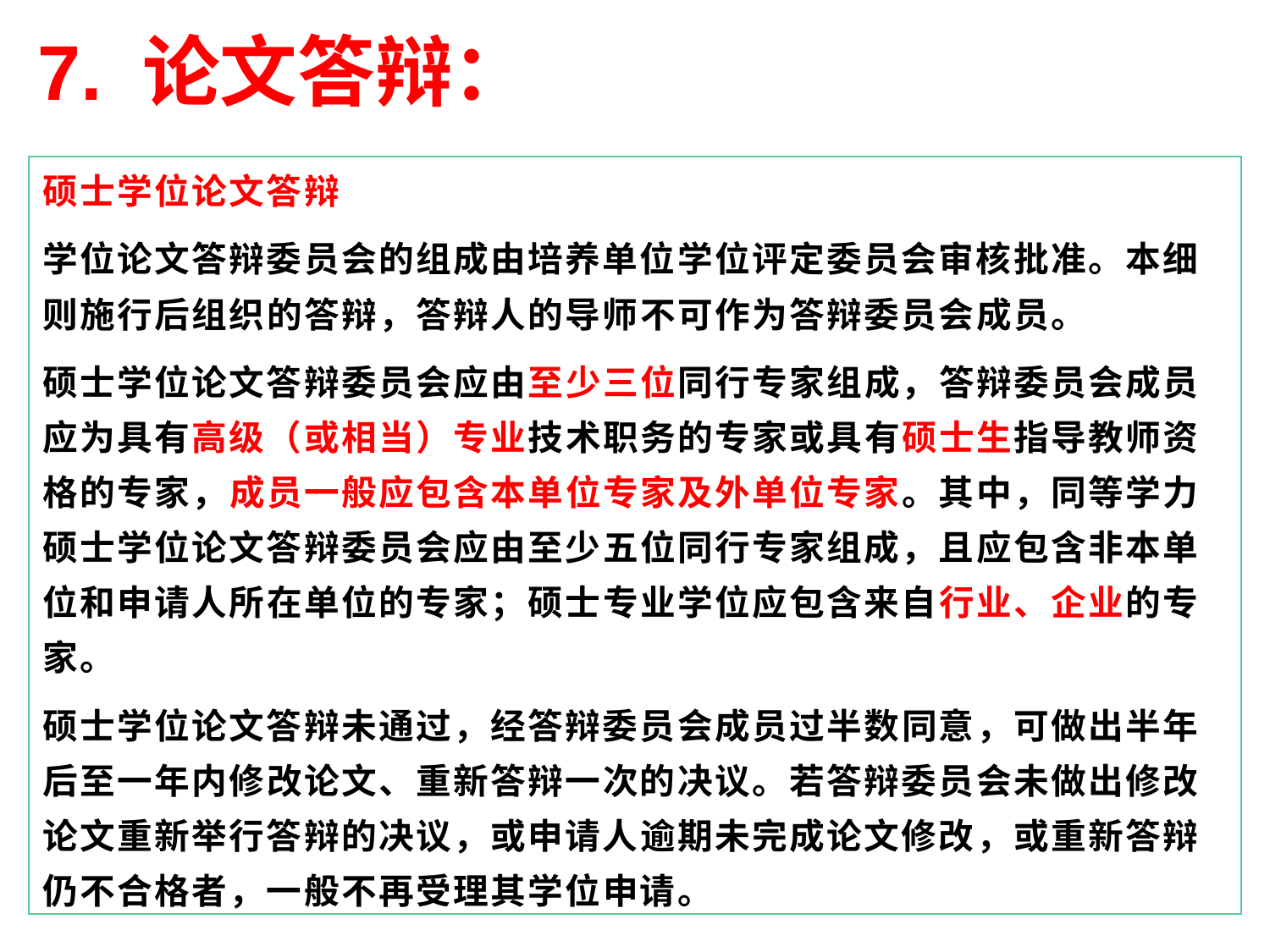

7. 论文答辩：
硕士学位论文答辩
学位论文答辩委员会的组成由培养单位学位评定委员会审核批准。本细则施行后组织的答辩，答辩人的导师不可作为答辩委员会成员。
硕士学位论文答辩委员会应由至少三位同行专家组成，答辩委员会成员应为具有高级（或相当）专业技术职务的专家或具有硕士生指导教师资格的专家，成员一般应包含本单位专家及外单位专家。其中，同等学力硕士学位论文答辩委员会应由至少五位同行专家组成，且应包含非本单位和申请人所在单位的专家；硕士专业学位应包含来自行业、企业的专家。
硕士学位论文答辩未通过，经答辩委员会成员过半数同意，可做出半年后至一年内修改论文、重新答辩一次的决议。若答辩委员会未做出修改论文重新举行答辩的决议，或申请人逾期未完成论文修改，或重新答辩仍不合格者，一般不再受理其学位申请。